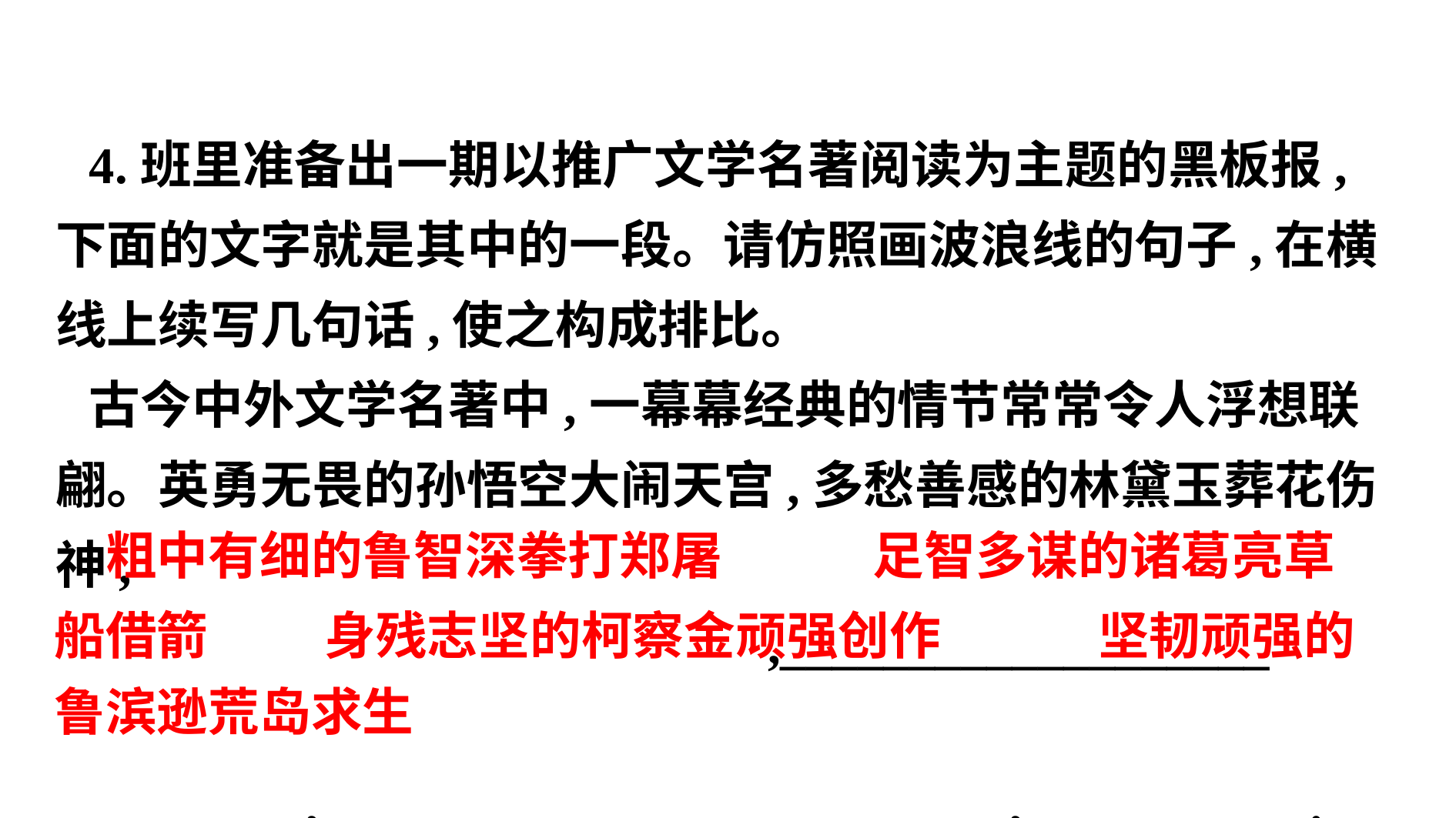

4.班里准备出一期以推广文学名著阅读为主题的黑板报,下面的文字就是其中的一段。请仿照画波浪线的句子,在横线上续写几句话,使之构成排比。
古今中外文学名著中,一幕幕经典的情节常常令人浮想联翩。英勇无畏的孙悟空大闹天宫,多愁善感的林黛玉葬花伤神,
　                                                　,___________________
            　,　                                                　,　                  .
                            　。
　足智多谋的诸葛亮草
　粗中有细的鲁智深拳打郑屠
船借箭
　身残志坚的柯察金顽强创作
　坚韧顽强的
鲁滨逊荒岛求生